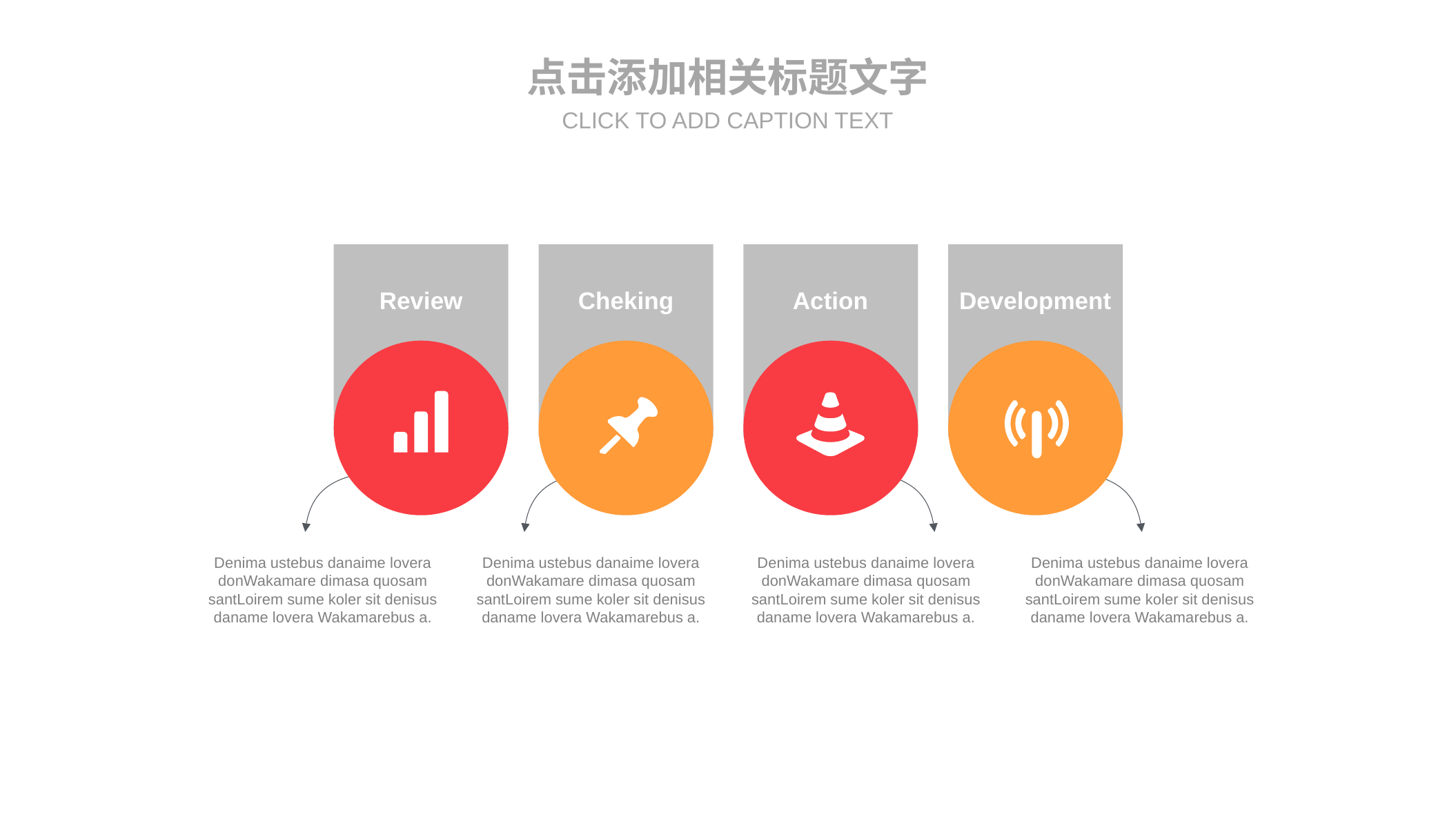

点击添加相关标题文字
CLICK TO ADD CAPTION TEXT

Review

Cheking

Action

Development

Denima ustebus danaime lovera donWakamare dimasa quosam santLoirem sume koler sit denisus daname lovera Wakamarebus a.
Denima ustebus danaime lovera donWakamare dimasa quosam santLoirem sume koler sit denisus daname lovera Wakamarebus a.
Denima ustebus danaime lovera donWakamare dimasa quosam santLoirem sume koler sit denisus daname lovera Wakamarebus a.
Denima ustebus danaime lovera donWakamare dimasa quosam santLoirem sume koler sit denisus daname lovera Wakamarebus a.